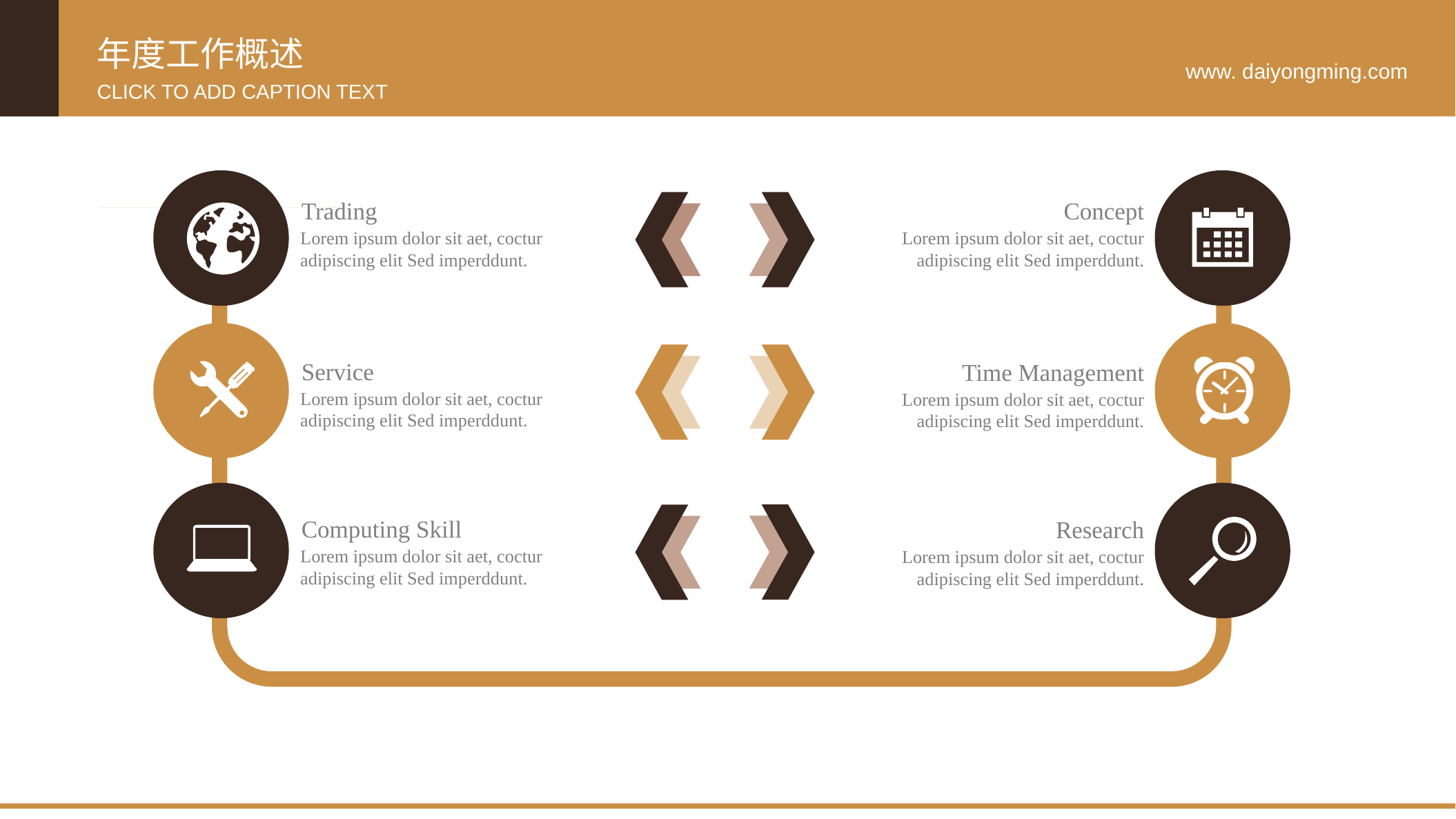

年度工作概述
www. daiyongming.com
CLICK TO ADD CAPTION TEXT

Trading
Lorem ipsum dolor sit aet, coctur adipiscing elit Sed imperddunt.
Concept
Lorem ipsum dolor sit aet, coctur adipiscing elit Sed imperddunt.

Service
Lorem ipsum dolor sit aet, coctur adipiscing elit Sed imperddunt.
Time Management
Lorem ipsum dolor sit aet, coctur adipiscing elit Sed imperddunt.

Computing Skill
Lorem ipsum dolor sit aet, coctur adipiscing elit Sed imperddunt.
Research
Lorem ipsum dolor sit aet, coctur adipiscing elit Sed imperddunt.